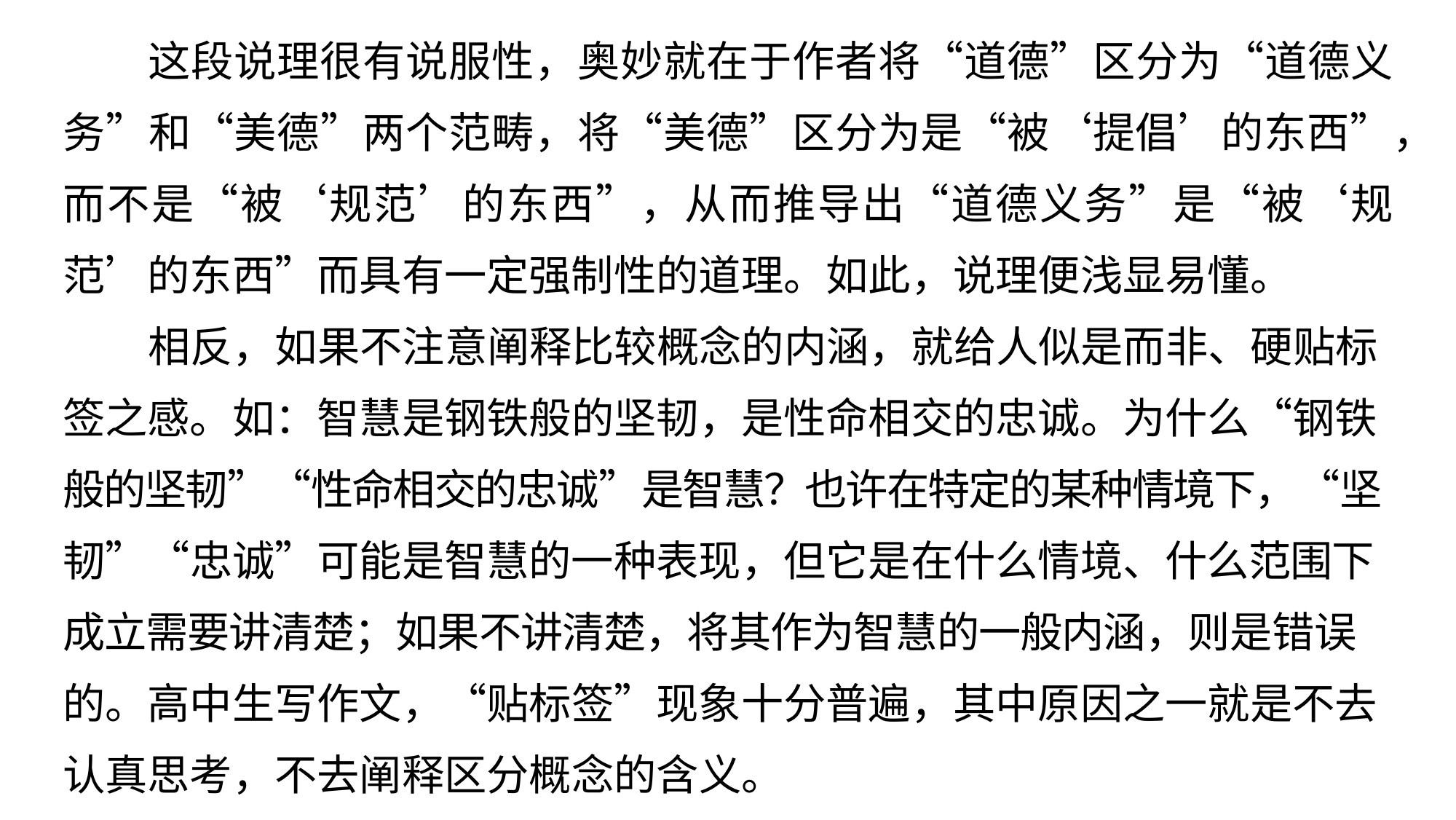

这段说理很有说服性，奥妙就在于作者将“道德”区分为“道德义务”和“美德”两个范畴，将“美德”区分为是“被‘提倡’的东西”，而不是“被‘规范’的东西”，从而推导出“道德义务”是“被‘规范’的东西”而具有一定强制性的道理。如此，说理便浅显易懂。
相反，如果不注意阐释比较概念的内涵，就给人似是而非、硬贴标签之感。如：智慧是钢铁般的坚韧，是性命相交的忠诚。为什么“钢铁般的坚韧”“性命相交的忠诚”是智慧？也许在特定的某种情境下，“坚韧”“忠诚”可能是智慧的一种表现，但它是在什么情境、什么范围下成立需要讲清楚；如果不讲清楚，将其作为智慧的一般内涵，则是错误的。高中生写作文，“贴标签”现象十分普遍，其中原因之一就是不去认真思考，不去阐释区分概念的含义。